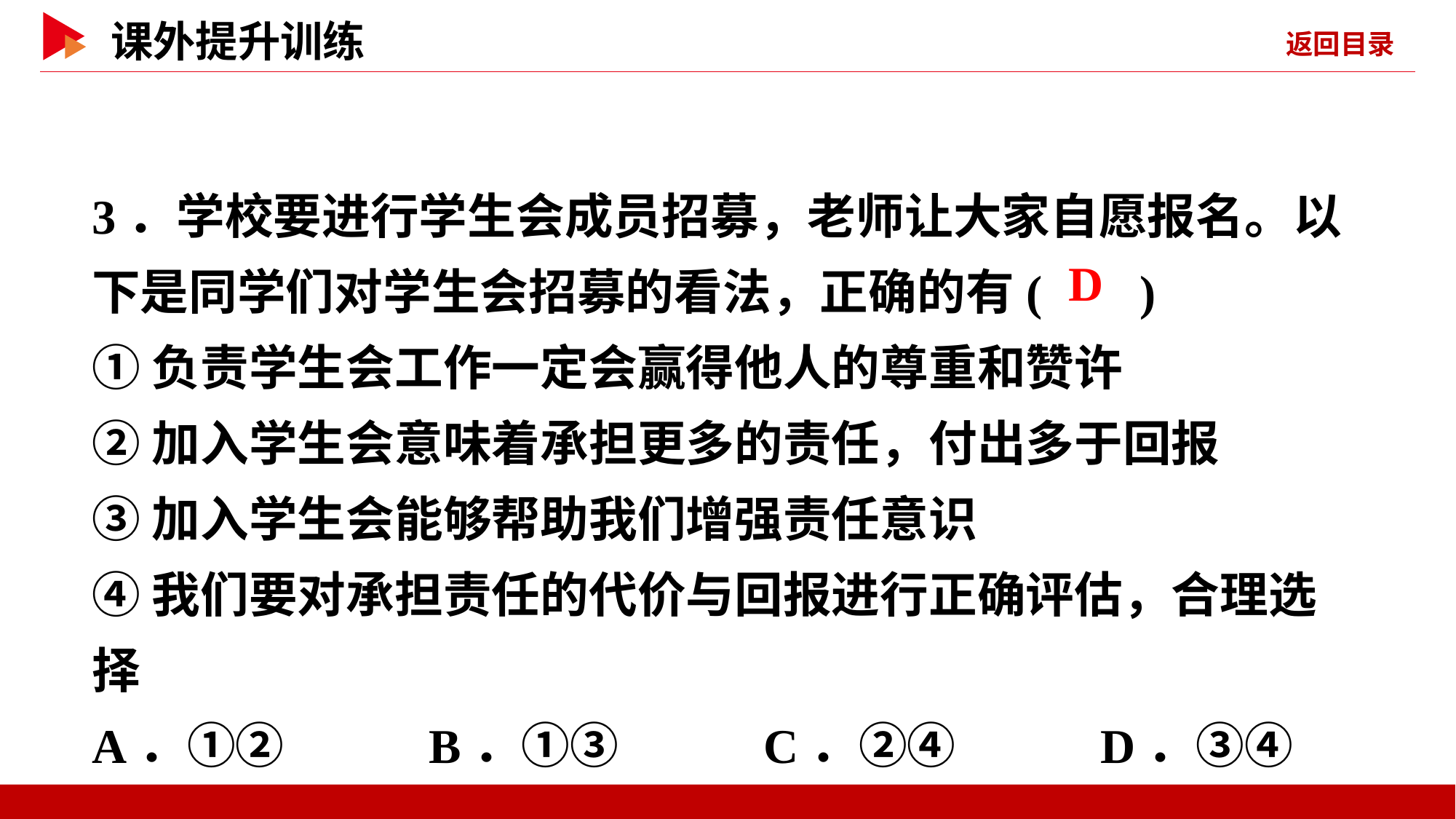

3．学校要进行学生会成员招募，老师让大家自愿报名。以下是同学们对学生会招募的看法，正确的有(        )
①负责学生会工作一定会赢得他人的尊重和赞许
②加入学生会意味着承担更多的责任，付出多于回报
③加入学生会能够帮助我们增强责任意识
④我们要对承担责任的代价与回报进行正确评估，合理选择
A．①②            B．①③            C．②④            D．③④
   D